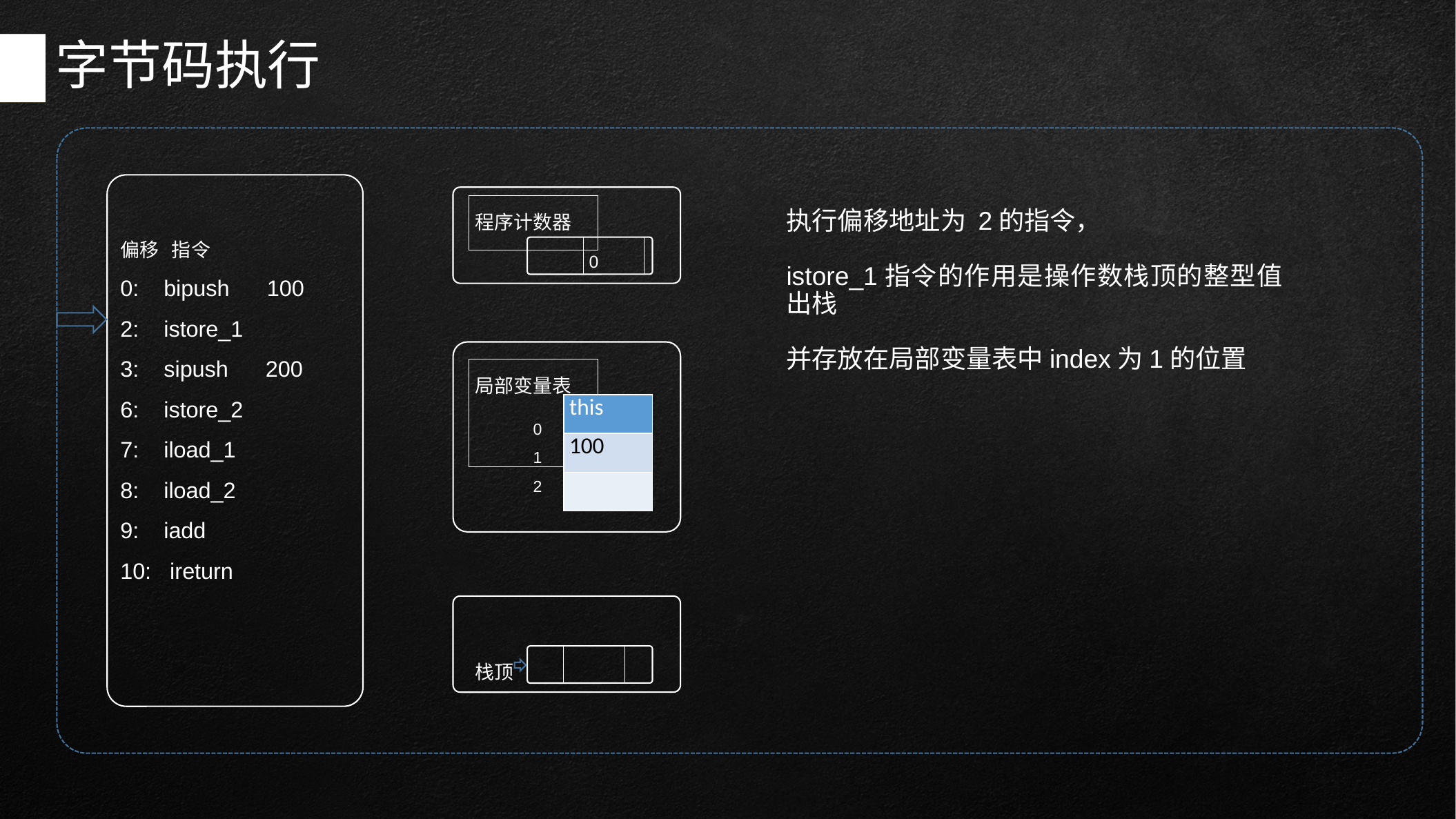

# 字节码执行

程序计数器

0
执行偏移地址为 2的指令，
istore_1指令的作用是操作数栈顶的整型值出栈
并存放在局部变量表中index为1的位置
偏移   指令
0:    bipush      100
2:    istore_1
3:    sipush      200
6:    istore_2
7:    iload_1
8:    iload_2
9:    iadd
10:   ireturn

局部变量表
| this |
| --- |
| 100 |
|  |
0
1
2

栈顶